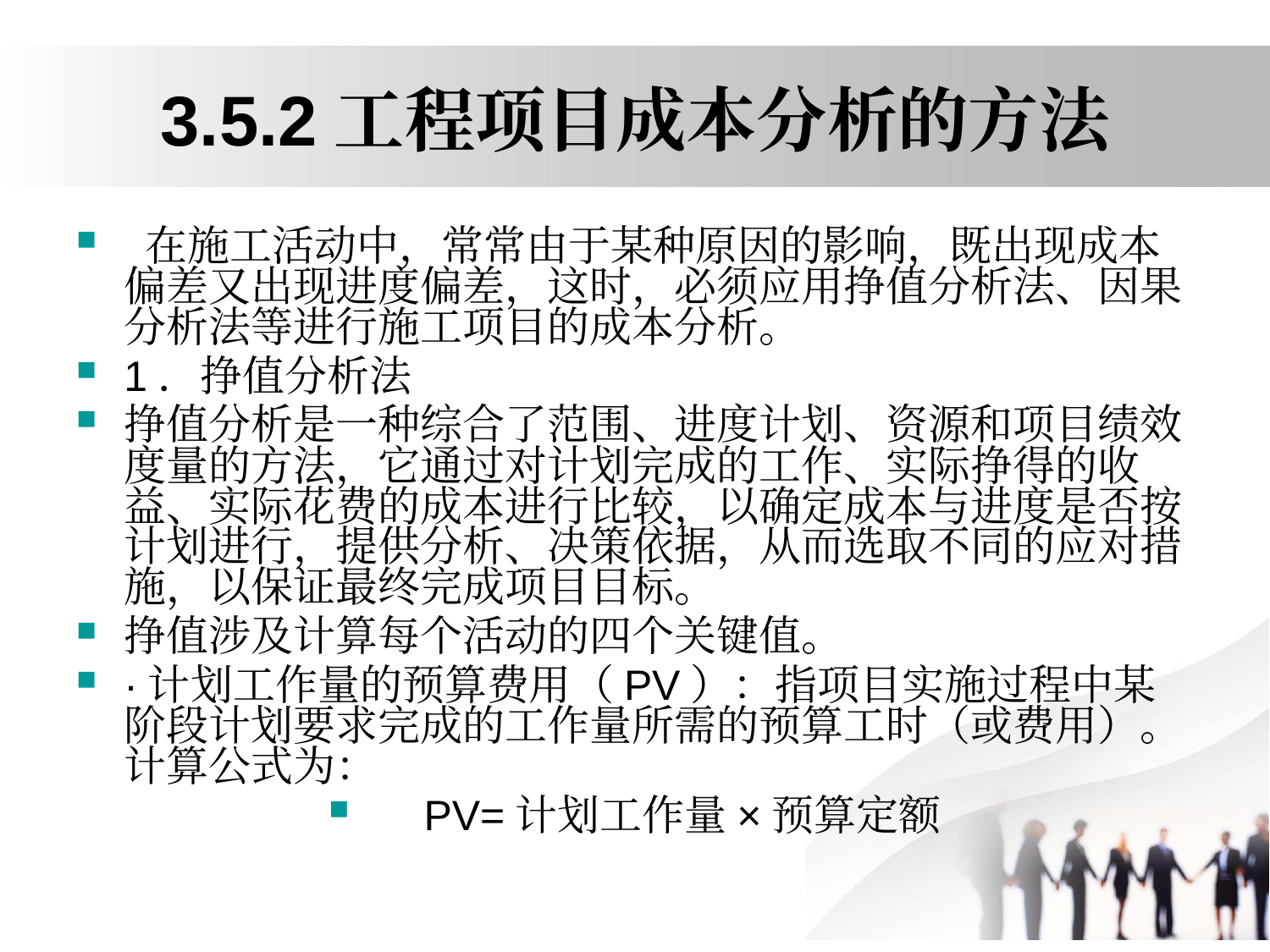

# 3.5.2工程项目成本分析的方法
 在施工活动中，常常由于某种原因的影响，既出现成本偏差又出现进度偏差，这时，必须应用挣值分析法、因果分析法等进行施工项目的成本分析。
1．挣值分析法
挣值分析是一种综合了范围、进度计划、资源和项目绩效度量的方法，它通过对计划完成的工作、实际挣得的收益、实际花费的成本进行比较，以确定成本与进度是否按计划进行，提供分析、决策依据，从而选取不同的应对措施，以保证最终完成项目目标。
挣值涉及计算每个活动的四个关键值。
·计划工作量的预算费用（PV）：指项目实施过程中某阶段计划要求完成的工作量所需的预算工时（或费用）。计算公式为：
    PV=计划工作量×预算定额